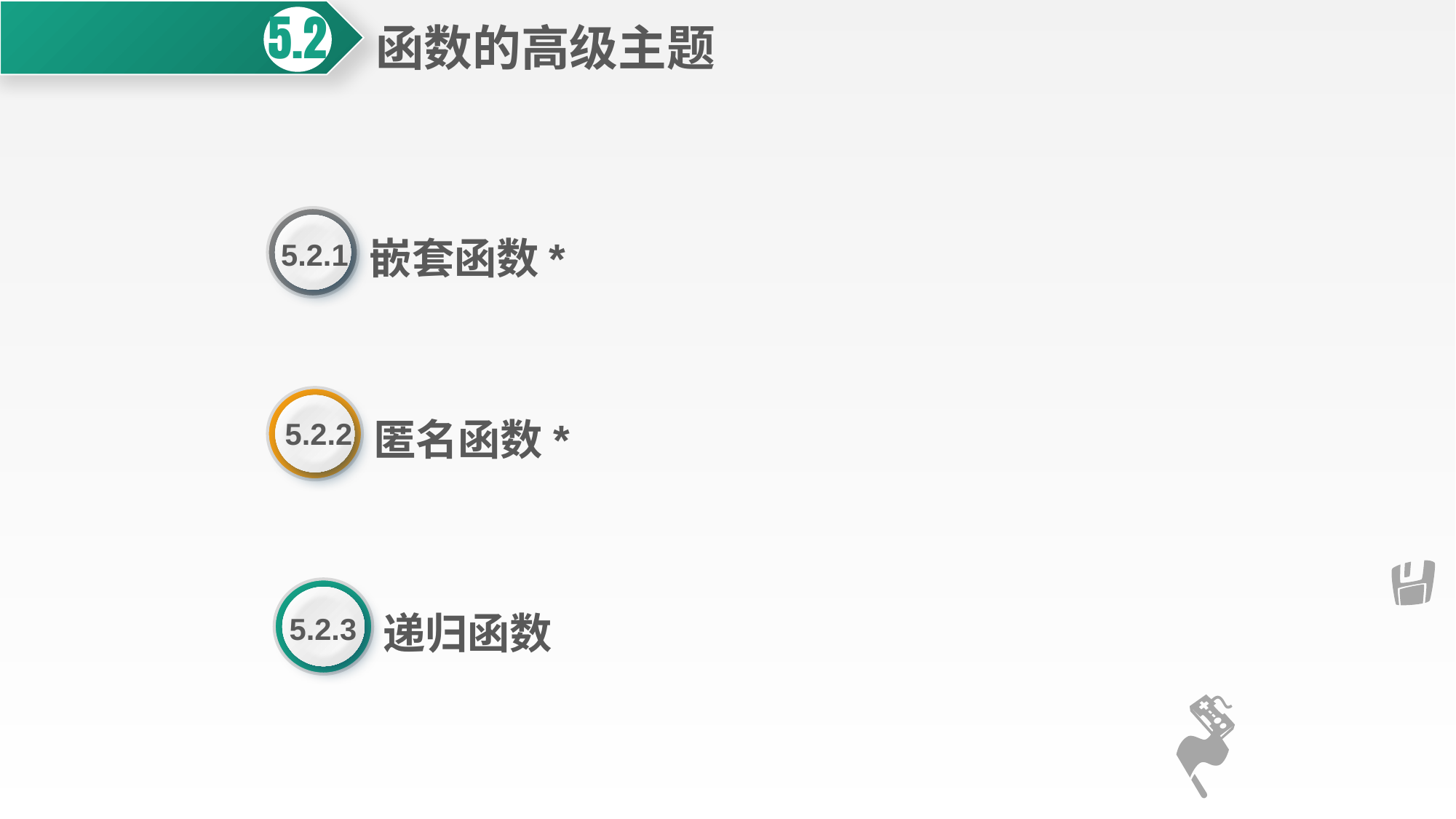

函数的高级主题

5.2

嵌套函数*
5.2.1

匿名函数*
5.2.2

递归函数
5.2.3